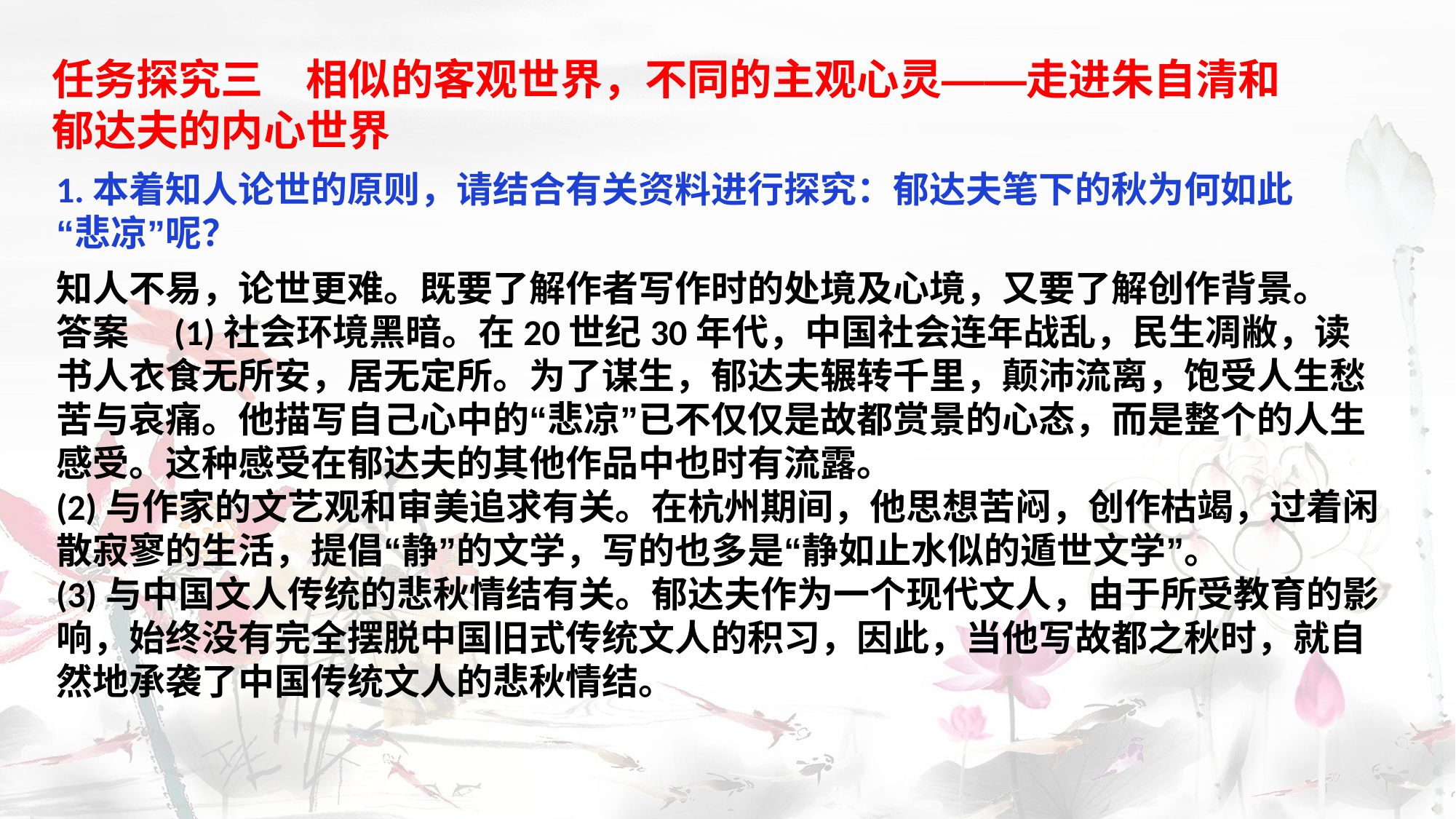

任务探究三　相似的客观世界，不同的主观心灵——走进朱自清和郁达夫的内心世界
1.本着知人论世的原则，请结合有关资料进行探究：郁达夫笔下的秋为何如此“悲凉”呢？
知人不易，论世更难。既要了解作者写作时的处境及心境，又要了解创作背景。
答案　(1)社会环境黑暗。在20世纪30年代，中国社会连年战乱，民生凋敝，读书人衣食无所安，居无定所。为了谋生，郁达夫辗转千里，颠沛流离，饱受人生愁苦与哀痛。他描写自己心中的“悲凉”已不仅仅是故都赏景的心态，而是整个的人生感受。这种感受在郁达夫的其他作品中也时有流露。
(2)与作家的文艺观和审美追求有关。在杭州期间，他思想苦闷，创作枯竭，过着闲散寂寥的生活，提倡“静”的文学，写的也多是“静如止水似的遁世文学”。
(3)与中国文人传统的悲秋情结有关。郁达夫作为一个现代文人，由于所受教育的影响，始终没有完全摆脱中国旧式传统文人的积习，因此，当他写故都之秋时，就自然地承袭了中国传统文人的悲秋情结。